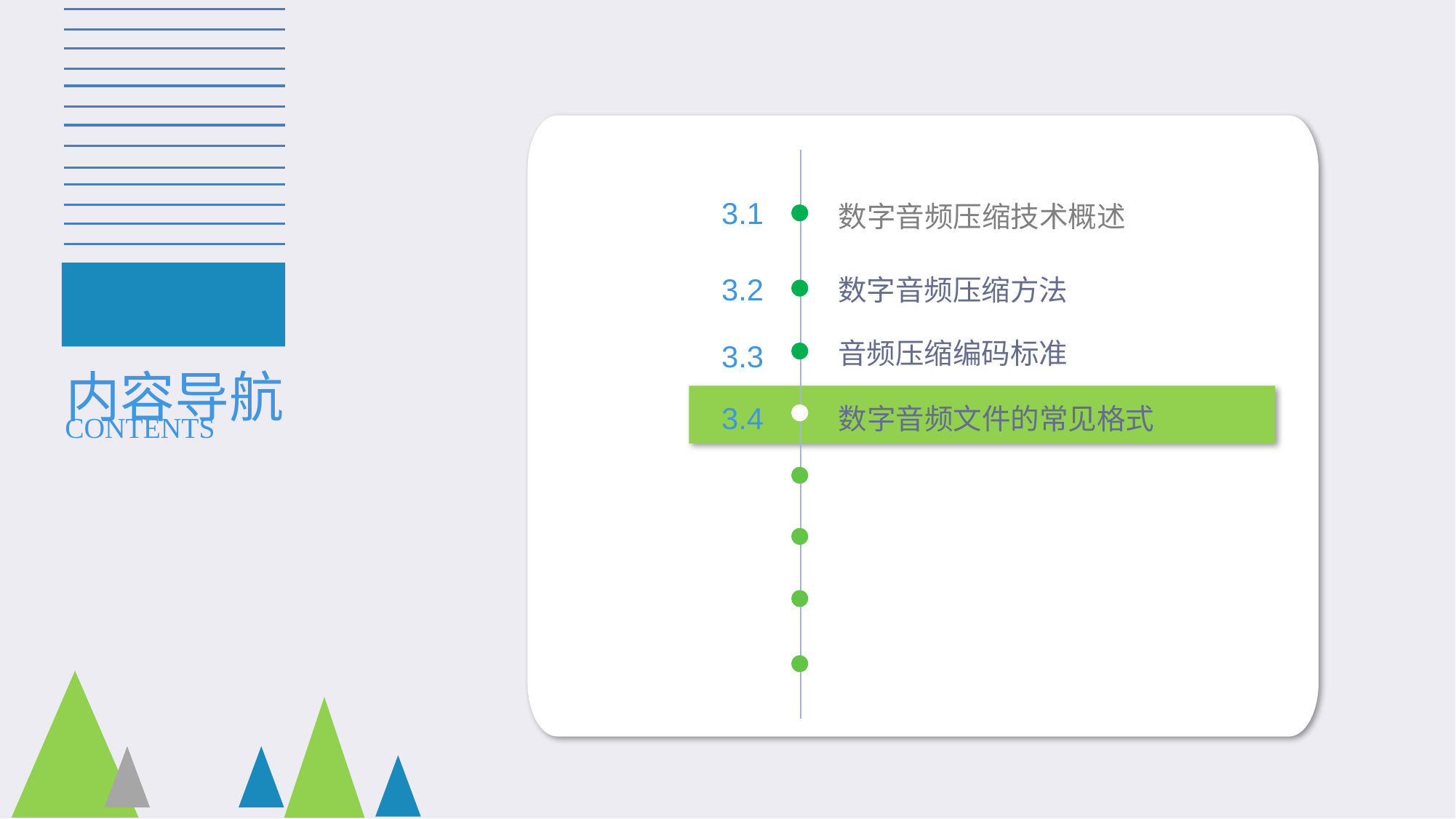

3.1
数字音频压缩技术概述

3.2
数字音频压缩方法

内容导航
音频压缩编码标准
3.3

数字音频文件的常见格式
3.4

CONTENTS